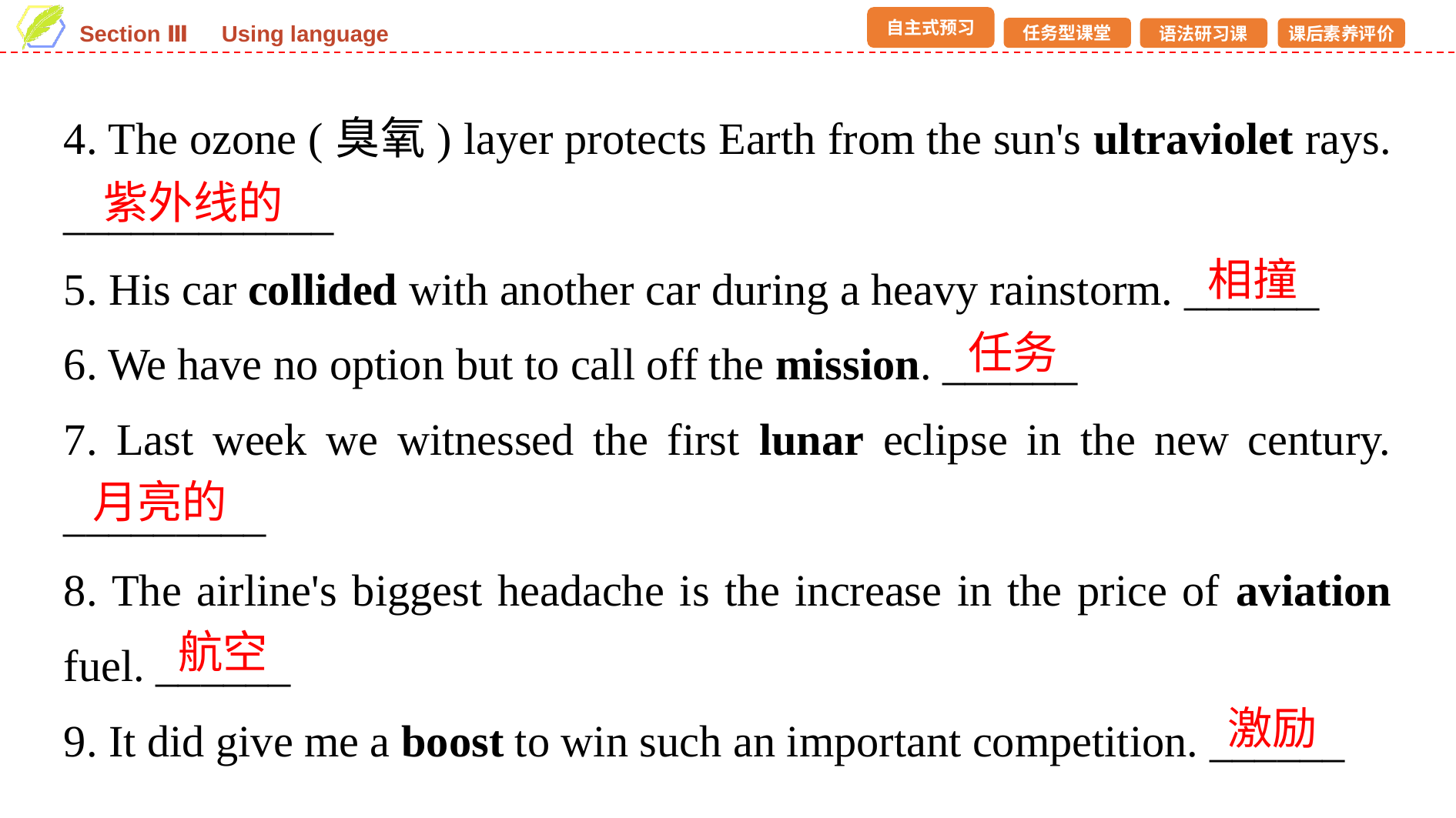

4. The ozone (臭氧) layer protects Earth from the sun's ultraviolet rays. ____________
5. His car collided with another car during a heavy rainstorm. ______
6. We have no option but to call off the mission. ______
7. Last week we witnessed the first lunar eclipse in the new century. _________
8. The airline's biggest headache is the increase in the price of aviation fuel. ______
9. It did give me a boost to win such an important competition. ______
紫外线的
相撞
任务
月亮的
航空
激励